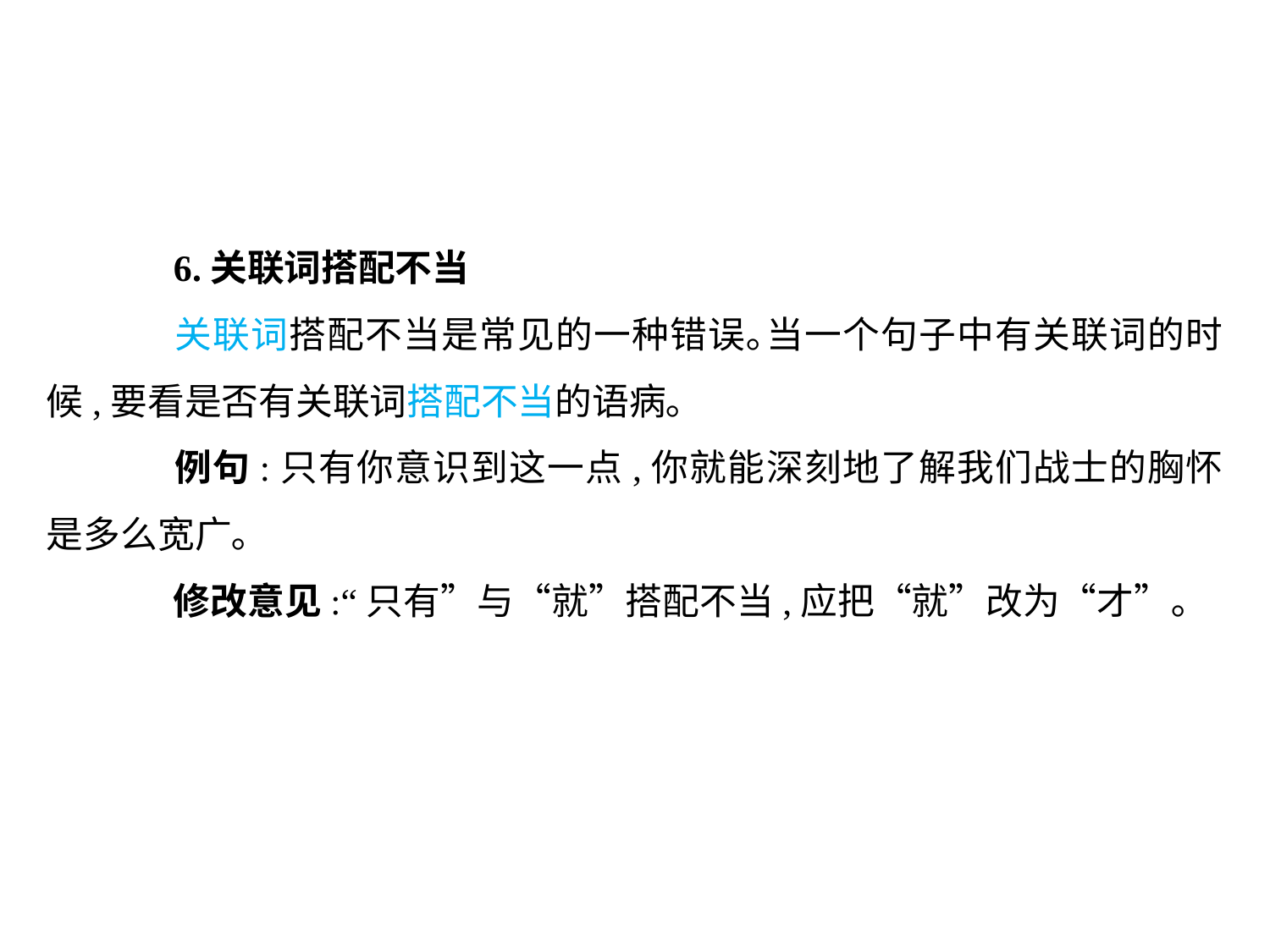

6.关联词搭配不当
	关联词搭配不当是常见的一种错误｡当一个句子中有关联词的时候,要看是否有关联词搭配不当的语病｡
	例句:只有你意识到这一点,你就能深刻地了解我们战士的胸怀是多么宽广｡
	修改意见:“只有”与“就”搭配不当,应把“就”改为“才”｡